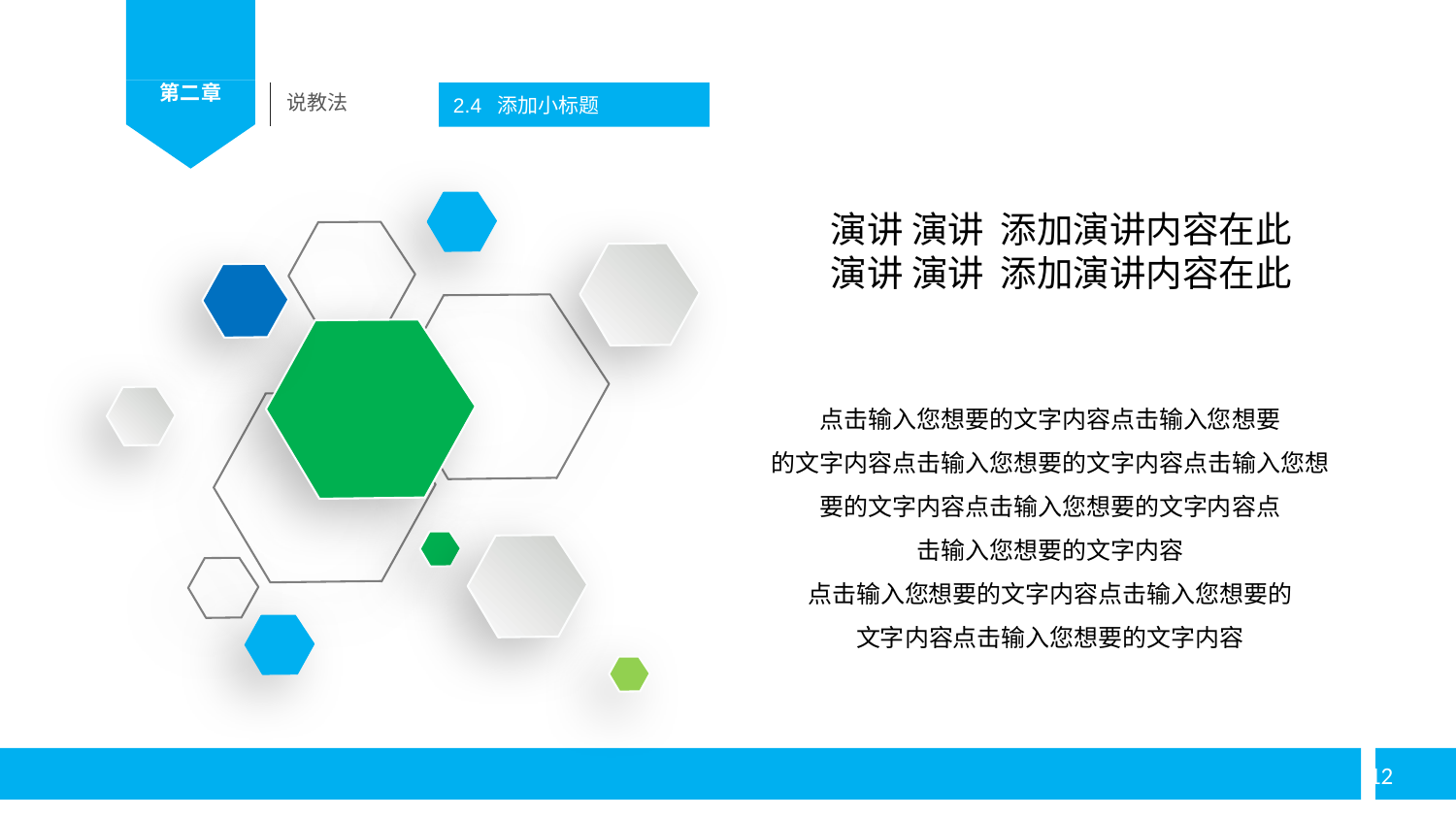

说教法
2.4  添加小标题

演讲 演讲  添加演讲内容在此
演讲 演讲  添加演讲内容在此

点击输入您想要的文字内容点击输入您想要
的文字内容点击输入您想要的文字内容点击输入您想要的文字内容点击输入您想要的文字内容点
击输入您想要的文字内容
点击输入您想要的文字内容点击输入您想要的
文字内容点击输入您想要的文字内容